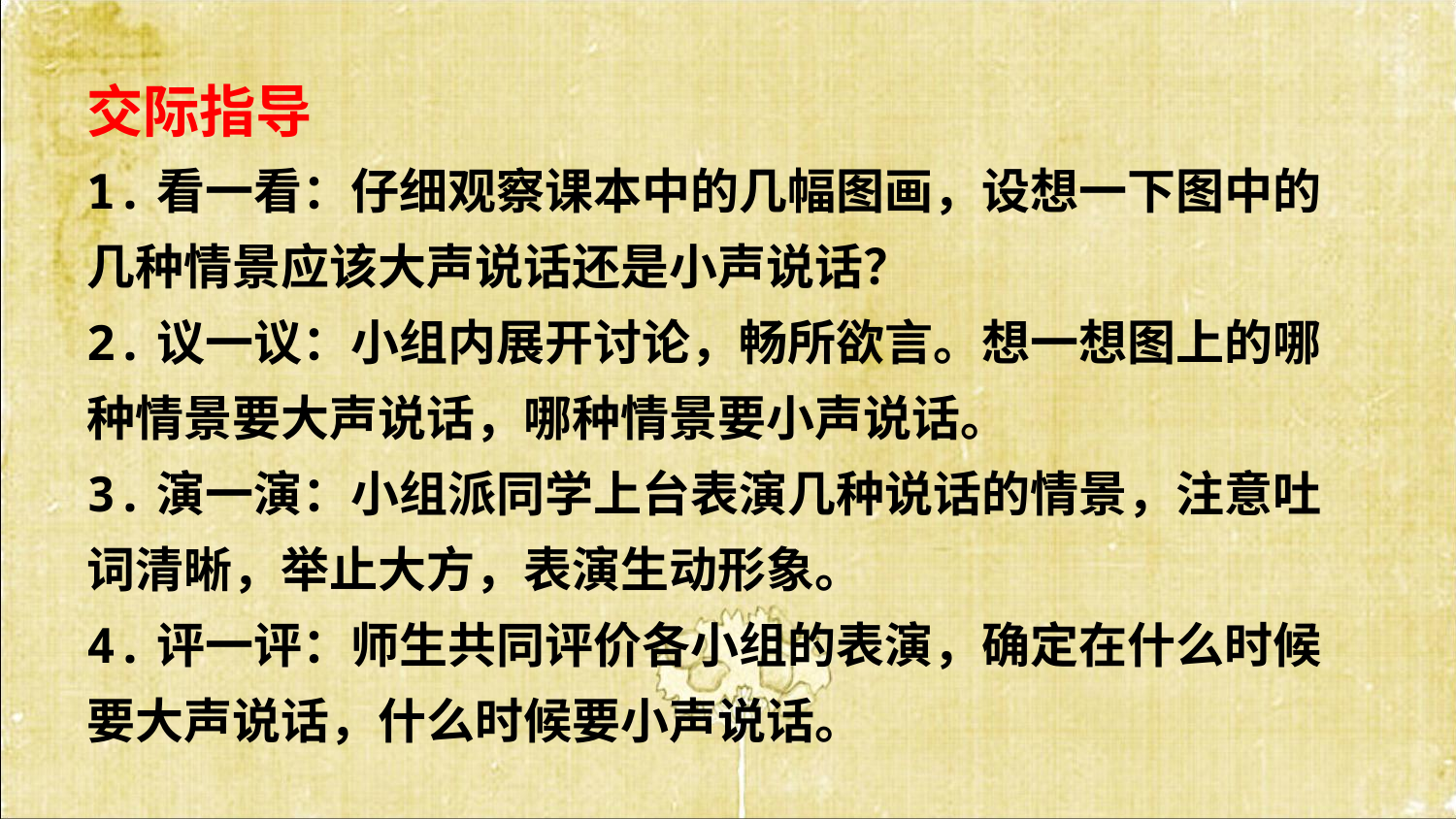

交际指导
1.看一看：仔细观察课本中的几幅图画，设想一下图中的几种情景应该大声说话还是小声说话？
2.议一议：小组内展开讨论，畅所欲言。想一想图上的哪种情景要大声说话，哪种情景要小声说话。
3.演一演：小组派同学上台表演几种说话的情景，注意吐词清晰，举止大方，表演生动形象。
4.评一评：师生共同评价各小组的表演，确定在什么时候要大声说话，什么时候要小声说话。